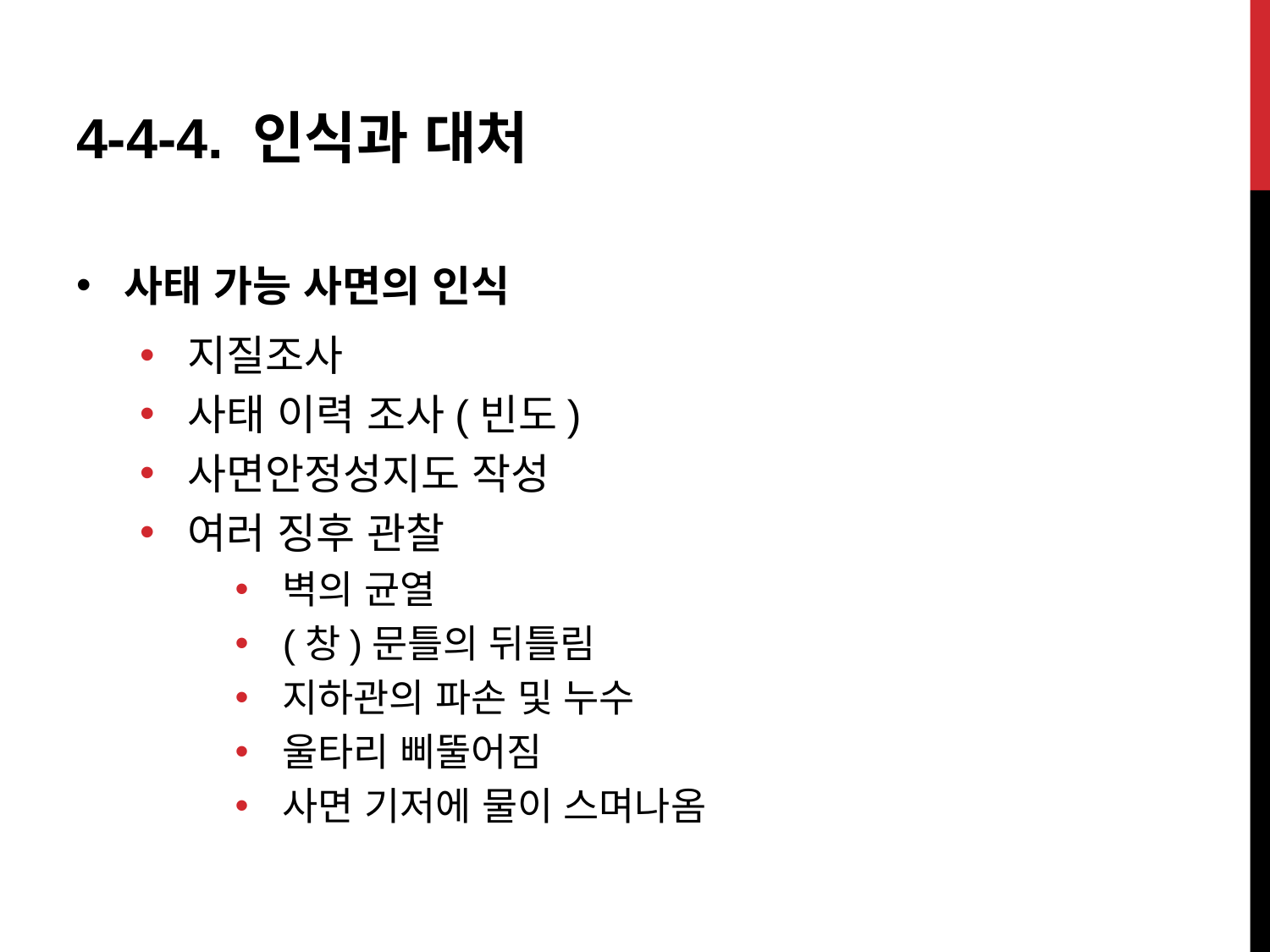

4-4-4. 인식과 대처

사태 가능 사면의 인식
지질조사
사태 이력 조사(빈도)
사면안정성지도 작성
여러 징후 관찰
벽의 균열
(창)문틀의 뒤틀림
지하관의 파손 및 누수
울타리 삐뚤어짐
사면 기저에 물이 스며나옴